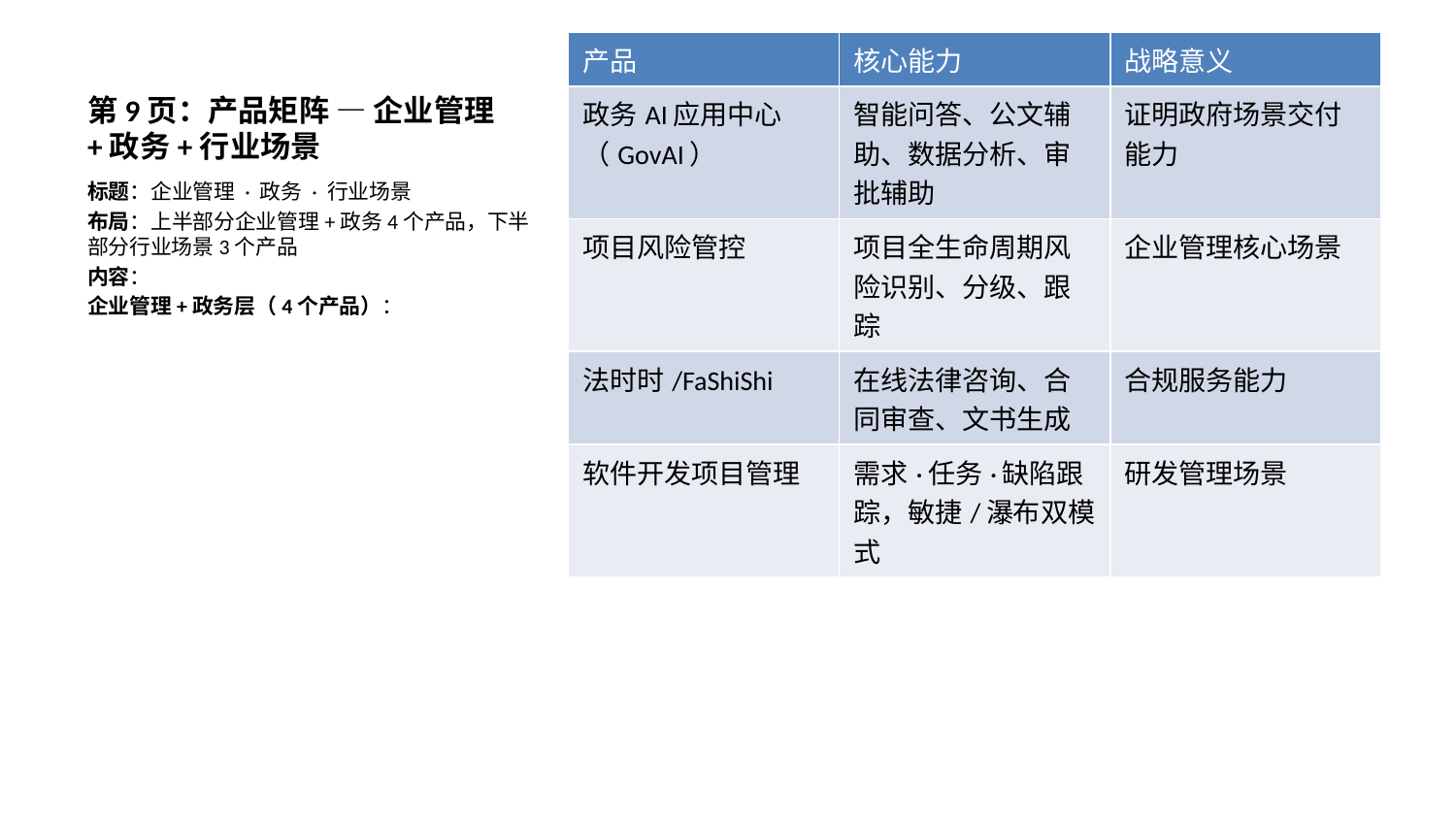

| 产品 | 核心能力 | 战略意义 |
| --- | --- | --- |
| 政务AI应用中心（GovAI） | 智能问答、公文辅助、数据分析、审批辅助 | 证明政府场景交付能力 |
| 项目风险管控 | 项目全生命周期风险识别、分级、跟踪 | 企业管理核心场景 |
| 法时时/FaShiShi | 在线法律咨询、合同审查、文书生成 | 合规服务能力 |
| 软件开发项目管理 | 需求·任务·缺陷跟踪，敏捷/瀑布双模式 | 研发管理场景 |
# 第9页：产品矩阵 — 企业管理+政务+行业场景
标题：企业管理 · 政务 · 行业场景
布局：上半部分企业管理+政务4个产品，下半部分行业场景3个产品
内容：
企业管理+政务层（4个产品）：